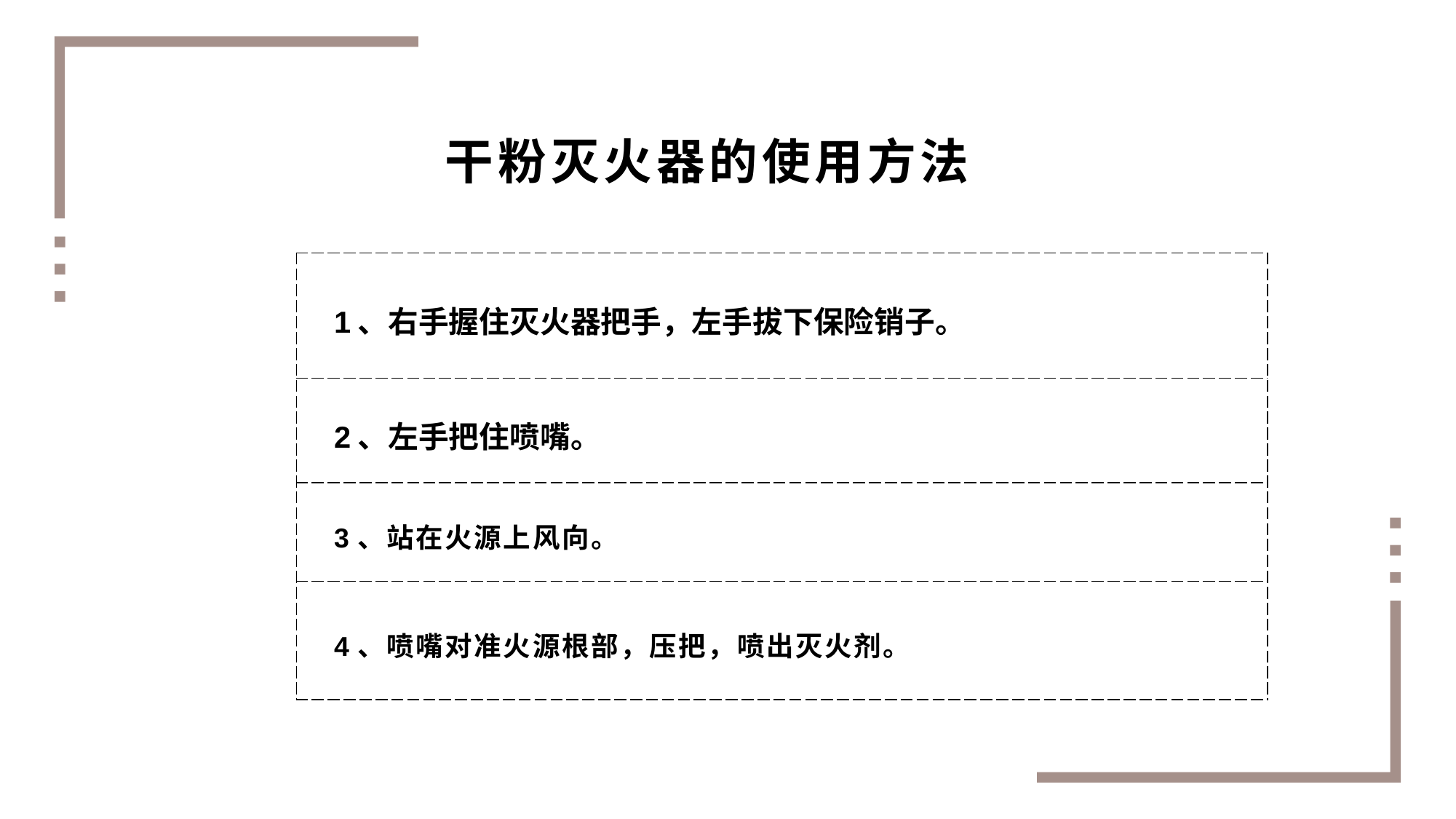

干粉灭火器的使用方法
| 1、右手握住灭火器把手，左手拔下保险销子。 |
| --- |
| 2、左手把住喷嘴。 |
| 3、站在火源上风向。 |
| 4、喷嘴对准火源根部，压把，喷出灭火剂。 |